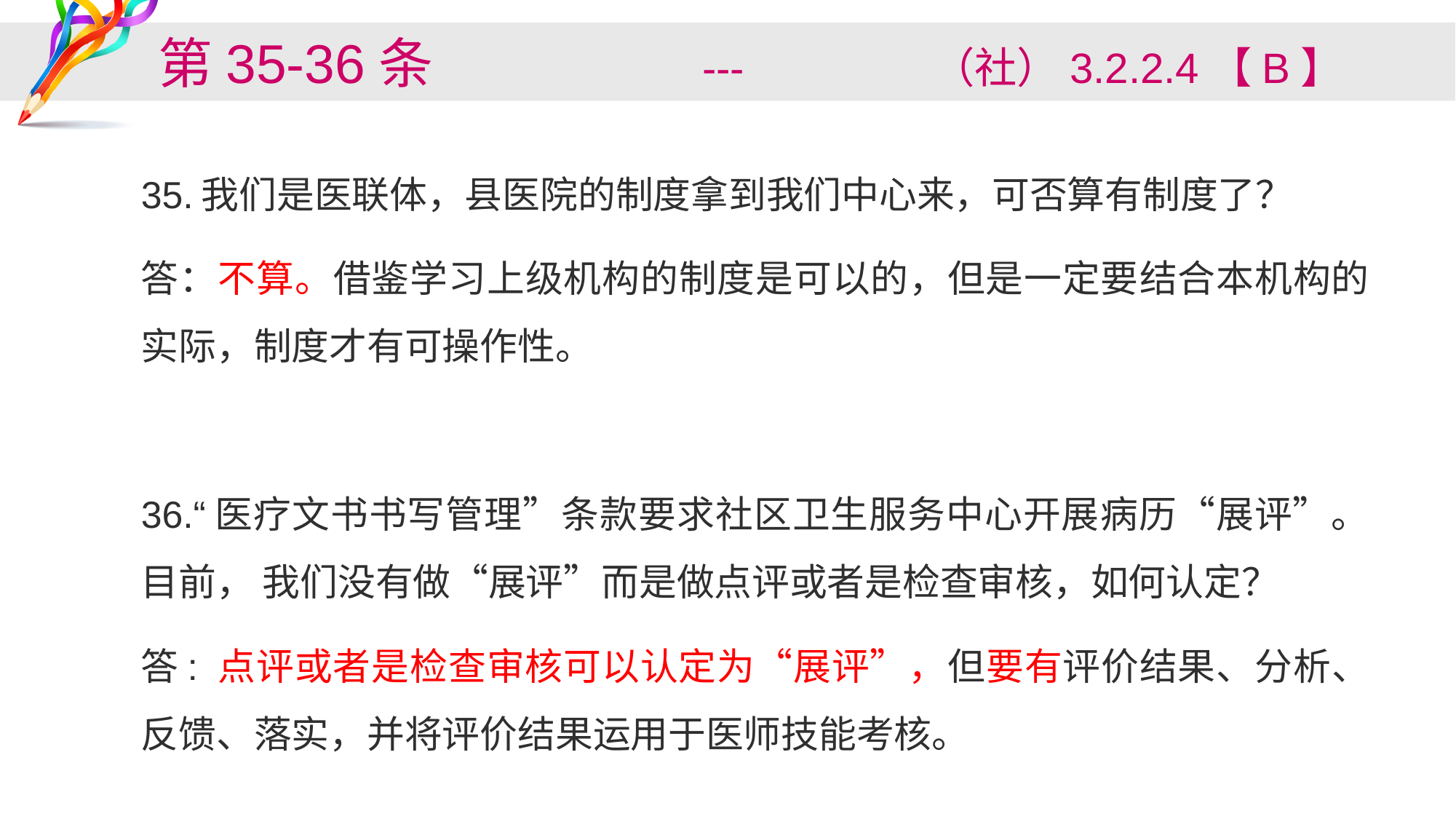

# 第35-36条                     ---               （社）3.2.2.4【B】
35.我们是医联体，县医院的制度拿到我们中心来，可否算有制度了？
答：不算。借鉴学习上级机构的制度是可以的，但是一定要结合本机构的实际，制度才有可操作性。

36.“医疗文书书写管理”条款要求社区卫生服务中心开展病历“展评”。目前， 我们没有做“展评”而是做点评或者是检查审核，如何认定？
答: 点评或者是检查审核可以认定为“展评”，但要有评价结果、分析、反馈、落实，并将评价结果运用于医师技能考核。